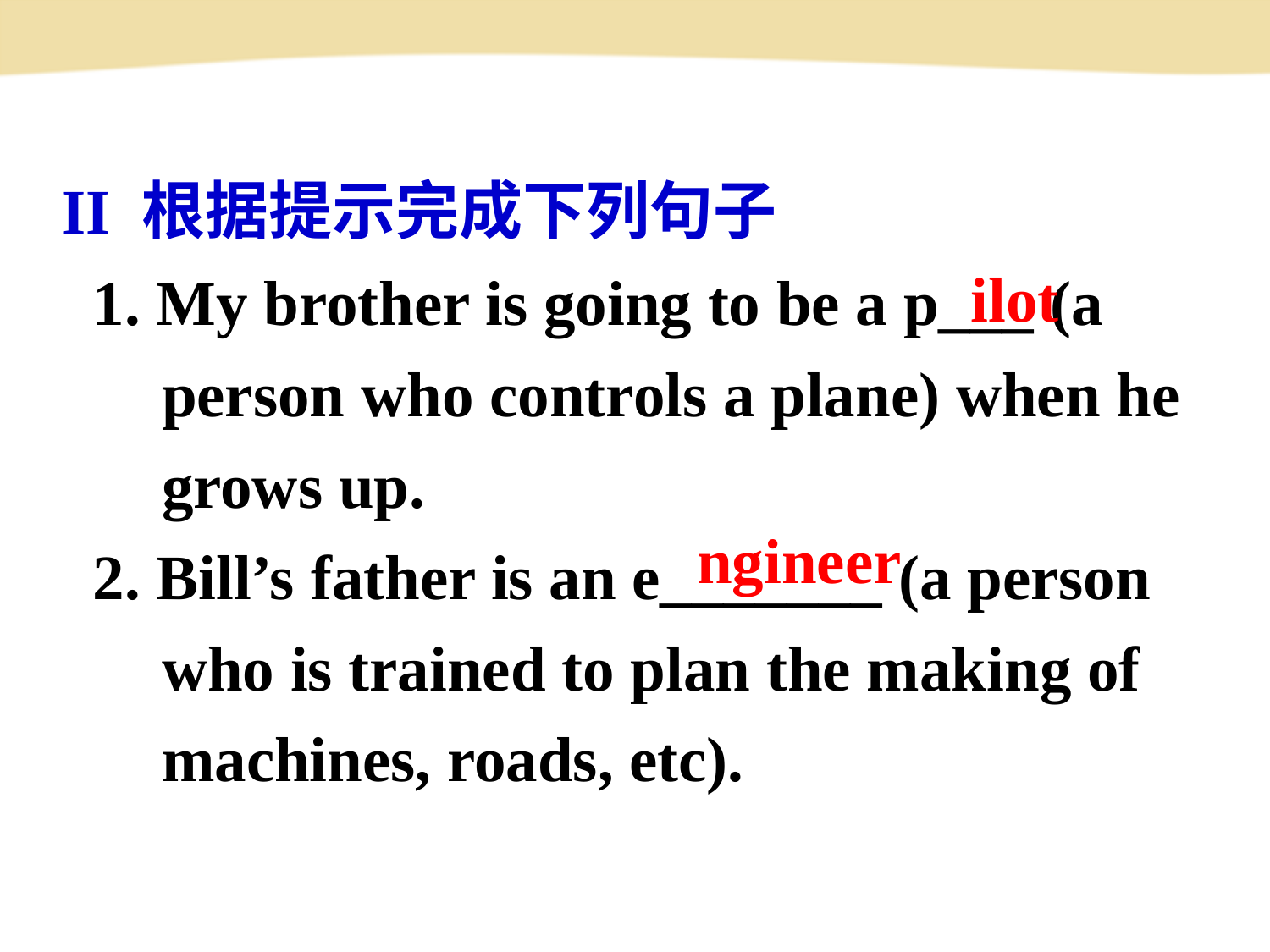

II 根据提示完成下列句子
  1. My brother is going to be a p___ (a person who controls a plane) when he grows up.
  2. Bill’s father is an e_______ (a person who is trained to plan the making of machines, roads, etc).
 ilot
   ngineer